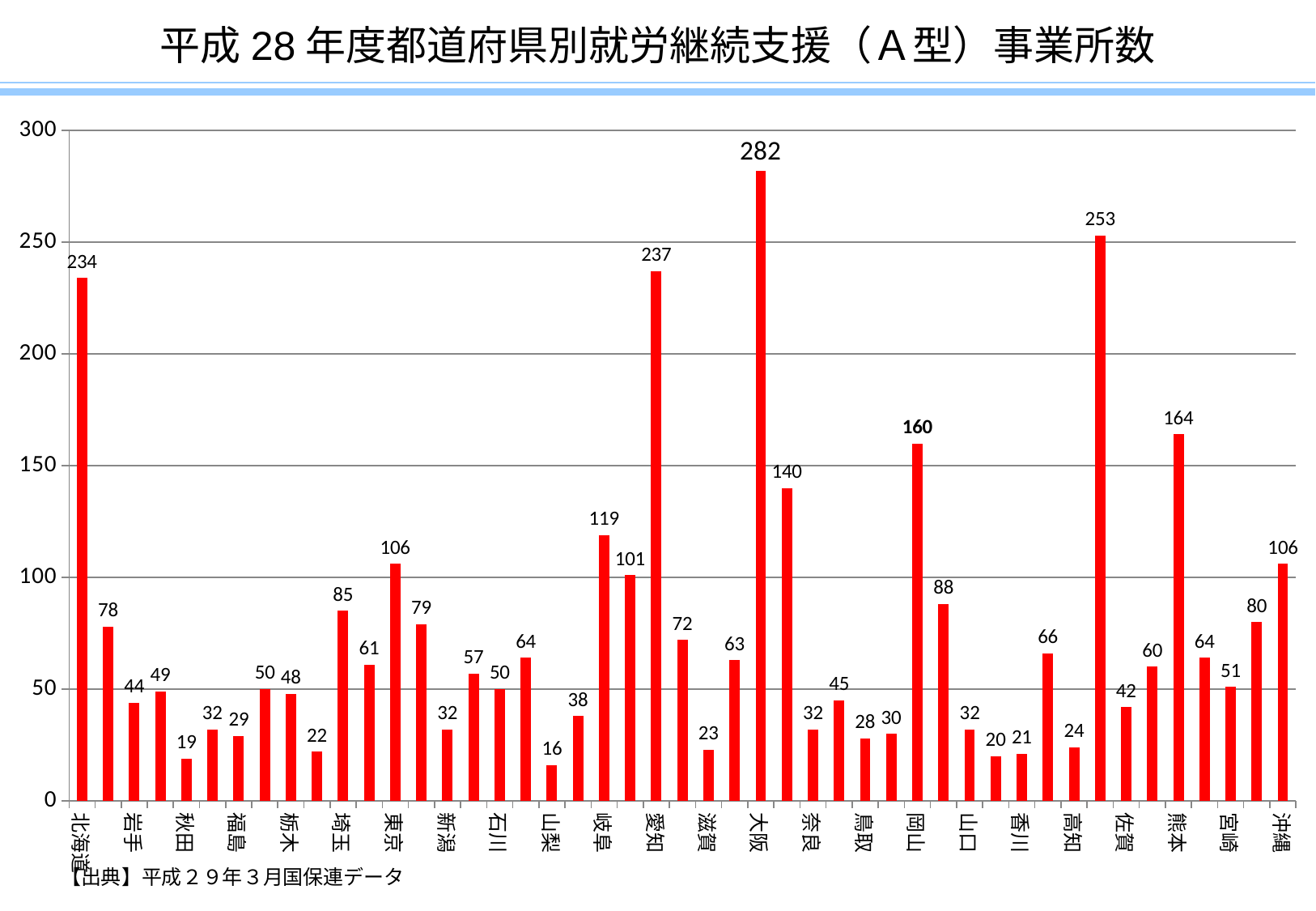

平成28年度都道府県別就労継続支援（Ａ型）事業所数

### Chart

| Category | 系列 1 |
|---|---|
| 北海道 | 234.0 |
| 青森 | 78.0 |
| 岩手 | 44.0 |
| 宮城 | 49.0 |
| 秋田 | 19.0 |
| 山形 | 32.0 |
| 福島 | 29.0 |
| 茨城 | 50.0 |
| 栃木 | 48.0 |
| 群馬 | 22.0 |
| 埼玉 | 85.0 |
| 千葉 | 61.0 |
| 東京 | 106.0 |
| 神奈川 | 79.0 |
| 新潟 | 32.0 |
| 富山 | 57.0 |
| 石川 | 50.0 |
| 福井 | 64.0 |
| 山梨 | 16.0 |
| 長野 | 38.0 |
| 岐阜 | 119.0 |
| 静岡 | 101.0 |
| 愛知 | 237.0 |
| 三重 | 72.0 |
| 滋賀 | 23.0 |
| 京都 | 63.0 |
| 大阪 | 282.0 |
| 兵庫 | 140.0 |
| 奈良 | 32.0 |
| 和歌山 | 45.0 |
| 鳥取 | 28.0 |
| 島根 | 30.0 |
| 岡山 | 160.0 |
| 広島 | 88.0 |
| 山口 | 32.0 |
| 徳島 | 20.0 |
| 香川 | 21.0 |
| 愛媛 | 66.0 |
| 高知 | 24.0 |
| 福岡 | 253.0 |
| 佐賀 | 42.0 |
| 長崎 | 60.0 |
| 熊本 | 164.0 |
| 大分 | 64.0 |
| 宮崎 | 51.0 |
| 鹿児島 | 80.0 |
| 沖縄 | 106.0 |
【出典】平成２９年３月国保連データ